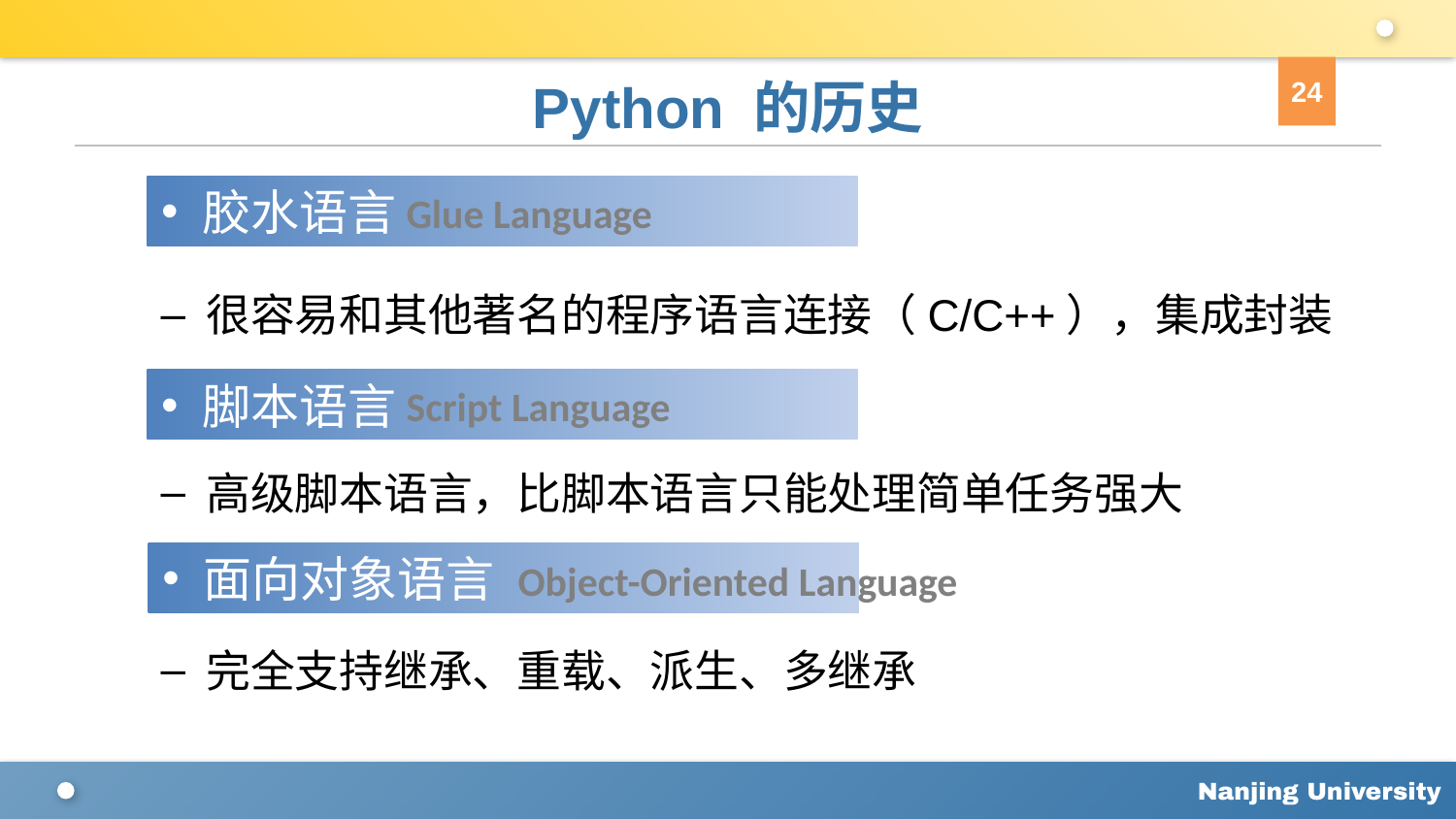

24
# Python 的历史
胶水语言（Glue Language）
很容易和其他著名的程序语言连接（C/C++），集成封装
脚本语言（Script Language）
高级脚本语言，比脚本语言只能处理简单任务强大
面向对象语言（Object-Oriented Language）
完全支持继承、重载、派生、多继承

胶水语言
Glue Language
脚本语言
Script Language
面向对象语言
Object-Oriented Language